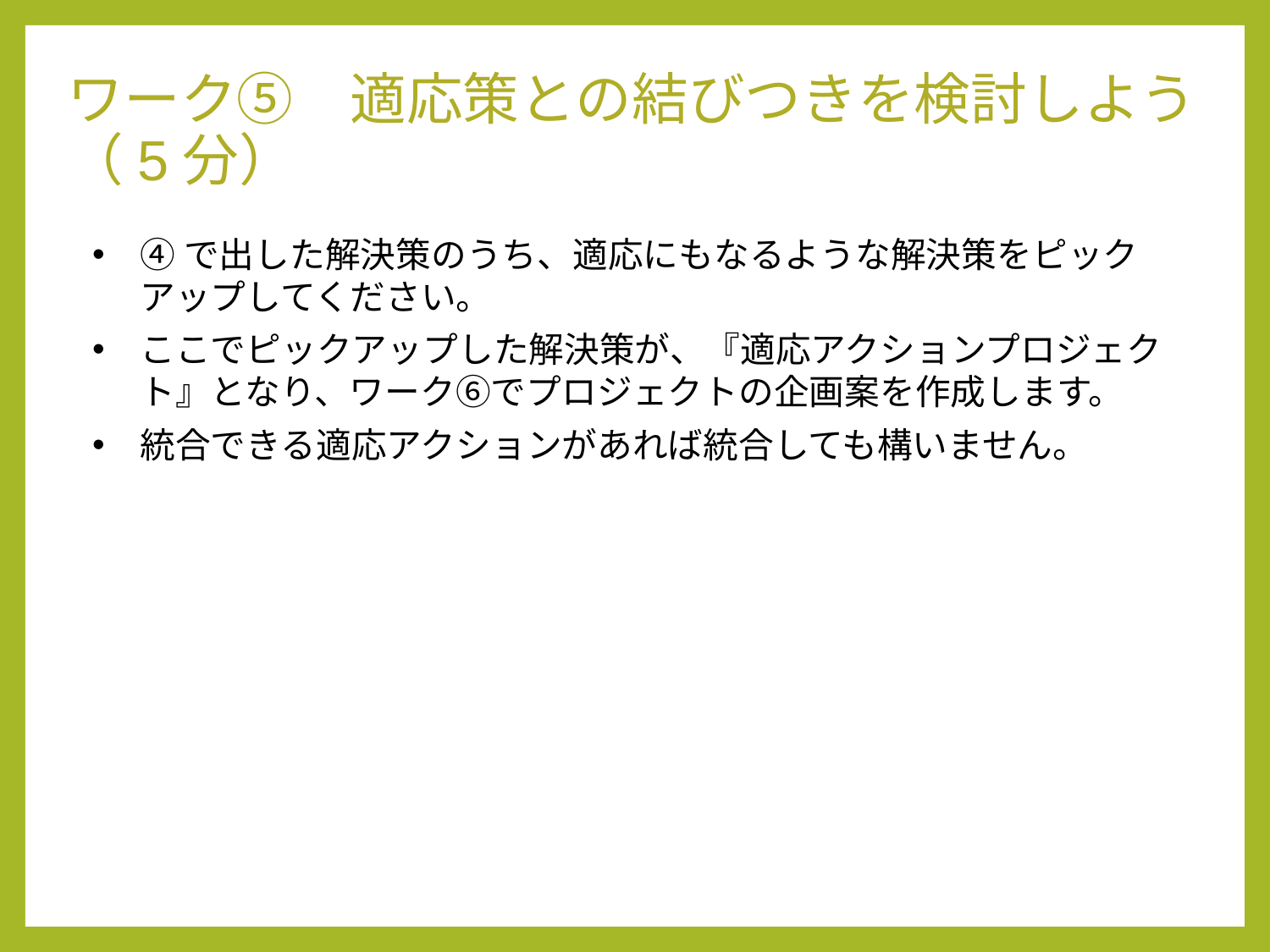

# ワーク⑤　適応策との結びつきを検討しよう（5分）
④で出した解決策のうち、適応にもなるような解決策をピックアップしてください。
ここでピックアップした解決策が、『適応アクションプロジェクト』となり、ワーク⑥でプロジェクトの企画案を作成します。
統合できる適応アクションがあれば統合しても構いません。